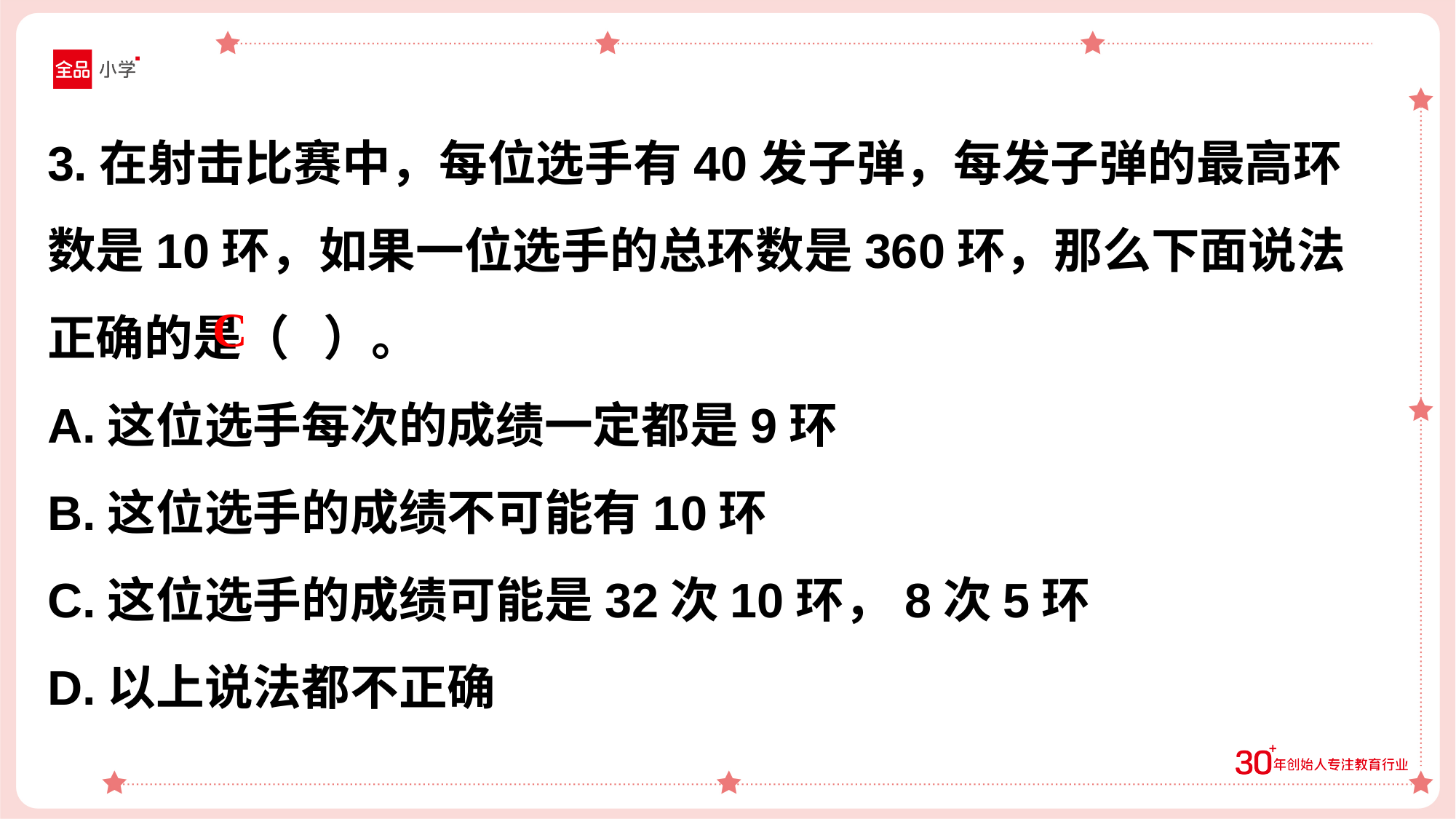

3.在射击比赛中，每位选手有40发子弹，每发子弹的最高环数是10环，如果一位选手的总环数是360环，那么下面说法正确的是（   ）。
A.这位选手每次的成绩一定都是9环
B.这位选手的成绩不可能有10环
C.这位选手的成绩可能是32次10环，8次5环
D.以上说法都不正确

C